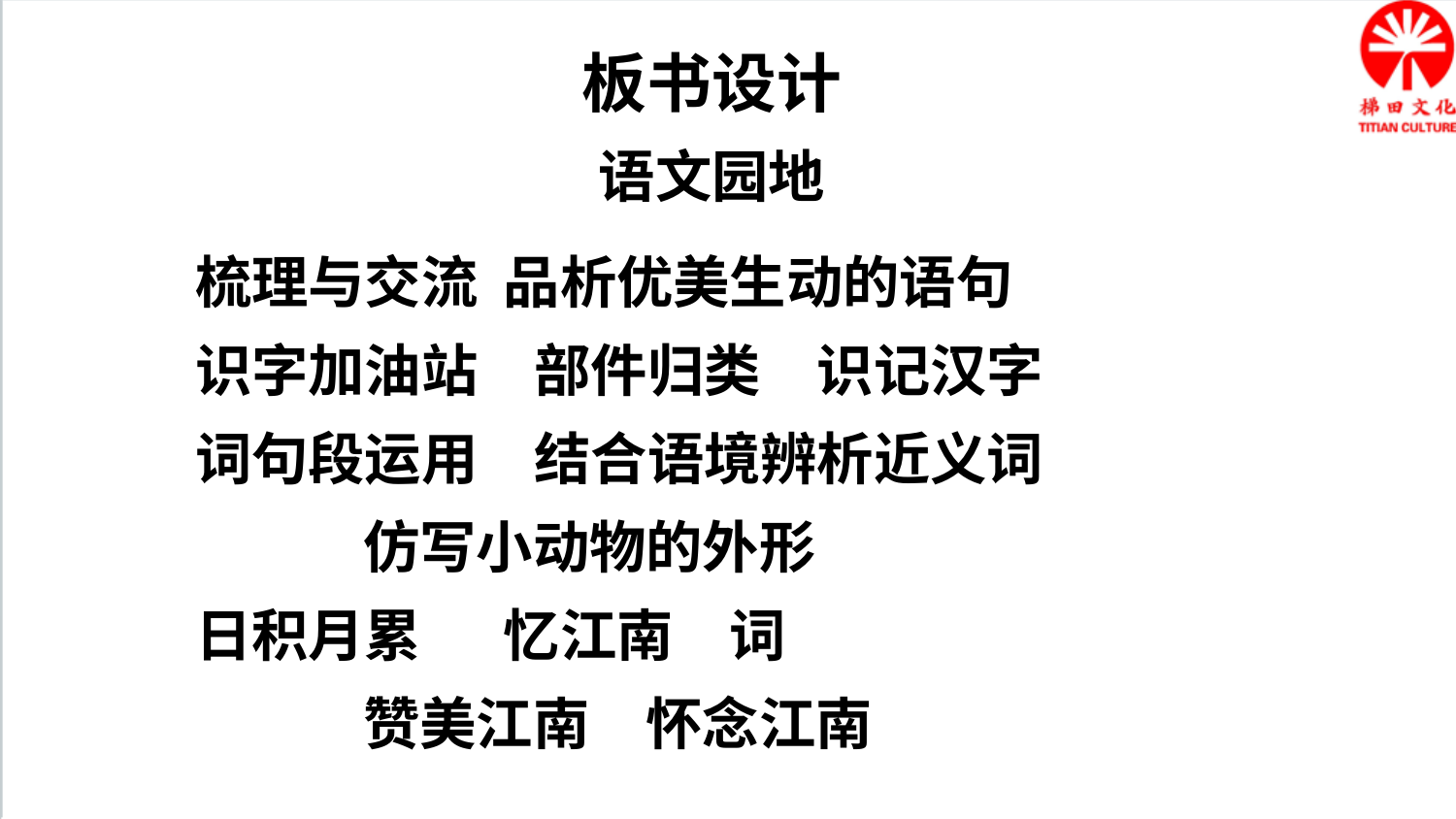

板书设计
语文园地
梳理与交流  品析优美生动的语句
识字加油站　部件归类　识记汉字
词句段运用　结合语境辨析近义词
            仿写小动物的外形
日积月累　  忆江南　词
            赞美江南　怀念江南